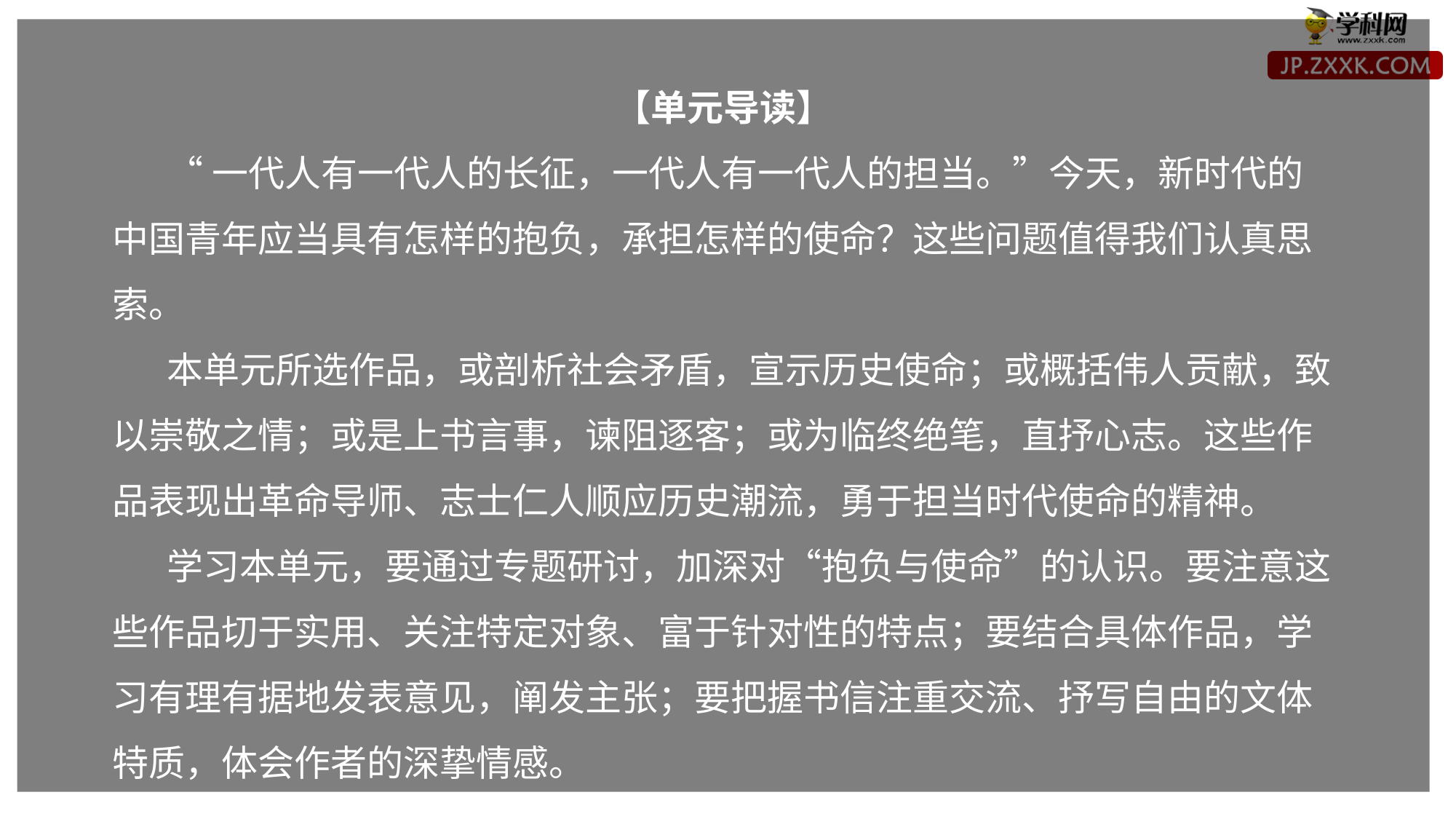

【单元导读】
“一代人有一代人的长征，一代人有一代人的担当。”今天，新时代的中国青年应当具有怎样的抱负，承担怎样的使命？这些问题值得我们认真思索。
本单元所选作品，或剖析社会矛盾，宣示历史使命；或概括伟人贡献，致以崇敬之情；或是上书言事，谏阻逐客；或为临终绝笔，直抒心志。这些作品表现出革命导师、志士仁人顺应历史潮流，勇于担当时代使命的精神。
学习本单元，要通过专题研讨，加深对“抱负与使命”的认识。要注意这些作品切于实用、关注特定对象、富于针对性的特点；要结合具体作品，学习有理有据地发表意见，阐发主张；要把握书信注重交流、抒写自由的文体特质，体会作者的深挚情感。